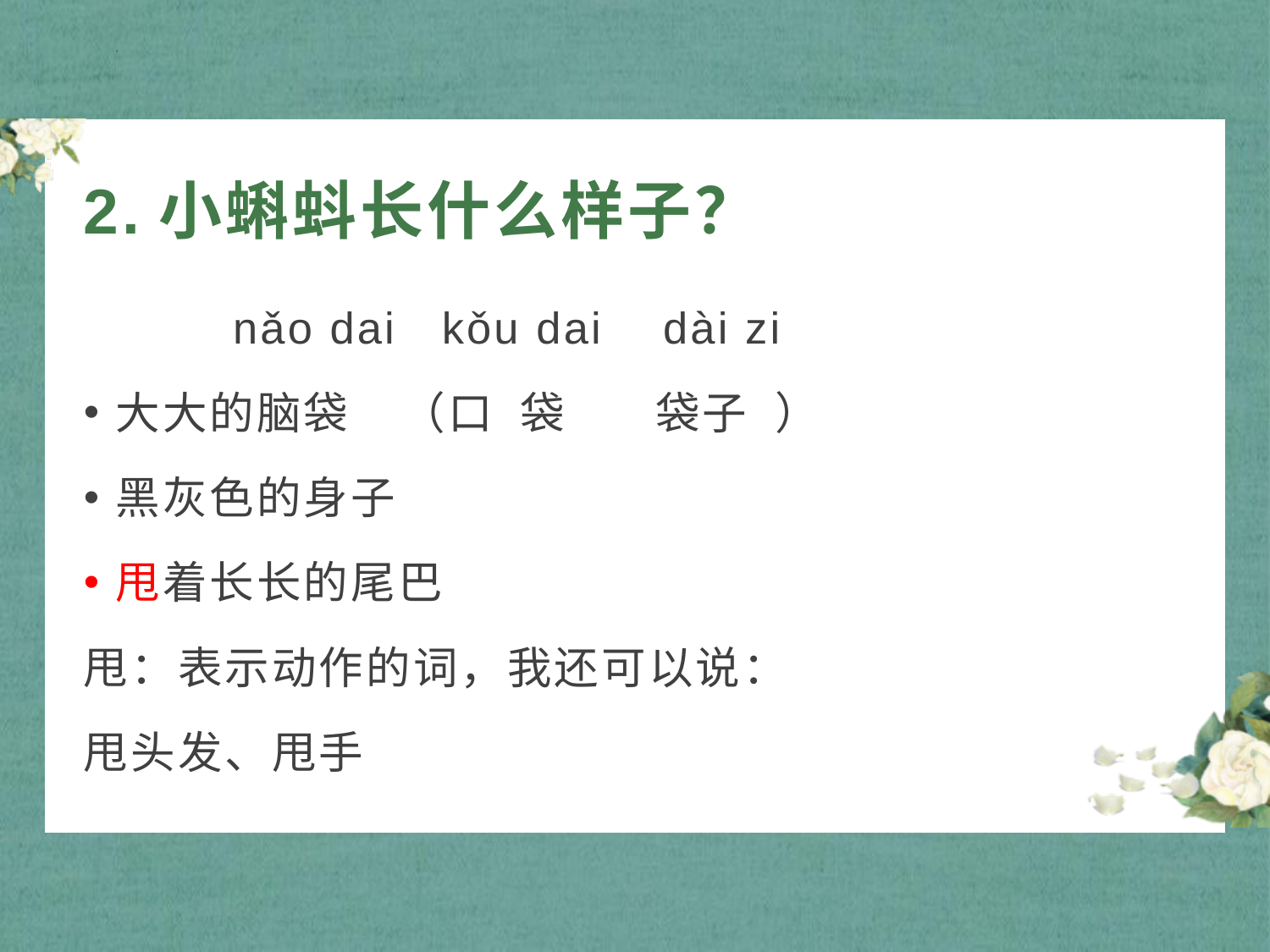

# 2.小蝌蚪长什么样子？
          nǎo dai   kǒu dai    dài zi
大大的脑袋    （口  袋       袋子  ）
黑灰色的身子
甩着长长的尾巴
甩：表示动作的词，我还可以说：
甩头发、甩手